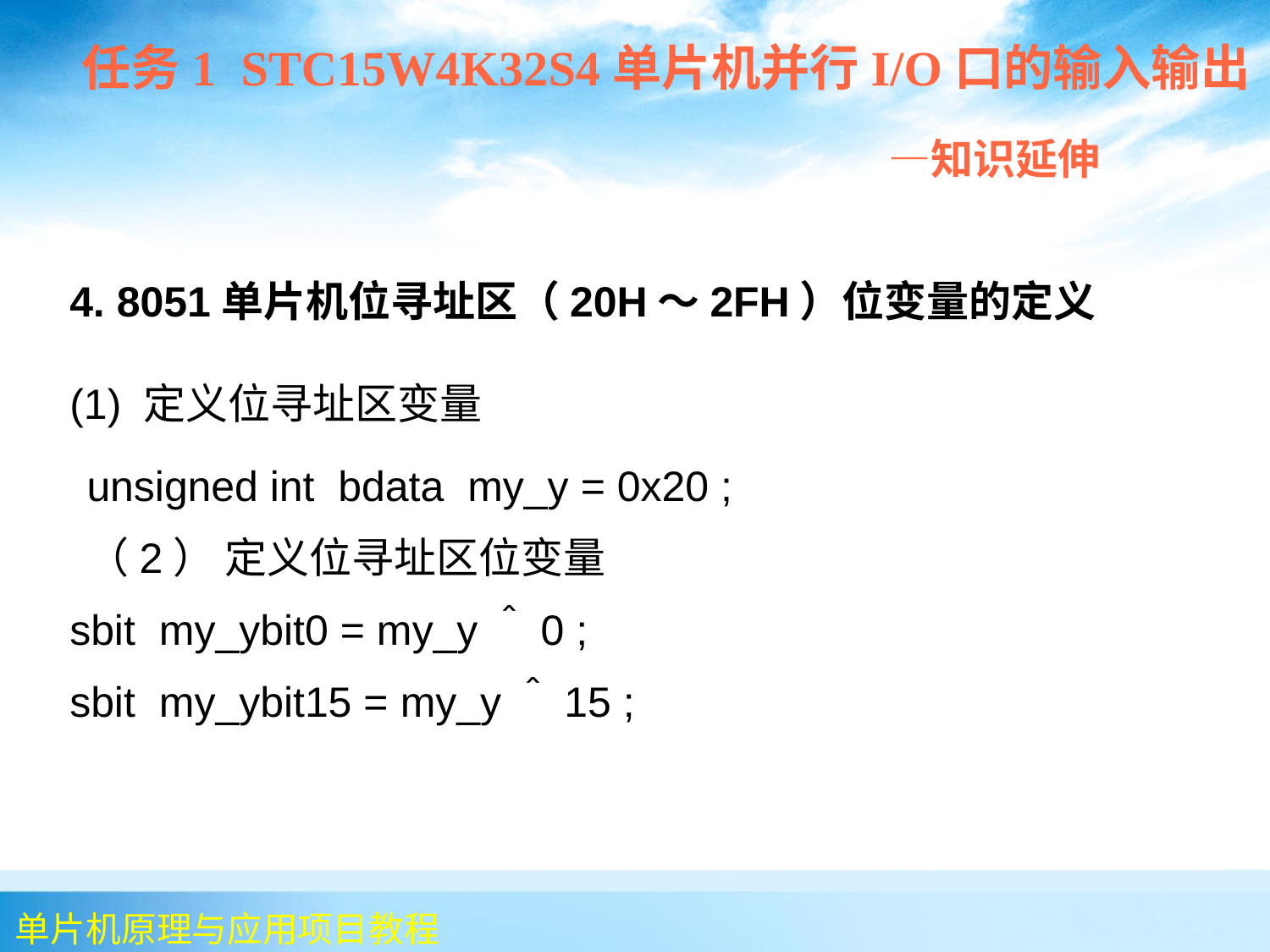

任务1  STC15W4K32S4单片机并行I/O口的输入输出
                                                                            —知识延伸
  4. 8051单片机位寻址区（20H～2FH）位变量的定义
  (1) 定义位寻址区变量
 	unsigned int  bdata  my_y = 0x20 ;
	（2） 定义位寻址区位变量
  sbit  my_ybit0 = my_y＾0 ;
  sbit  my_ybit15 = my_y＾15 ;